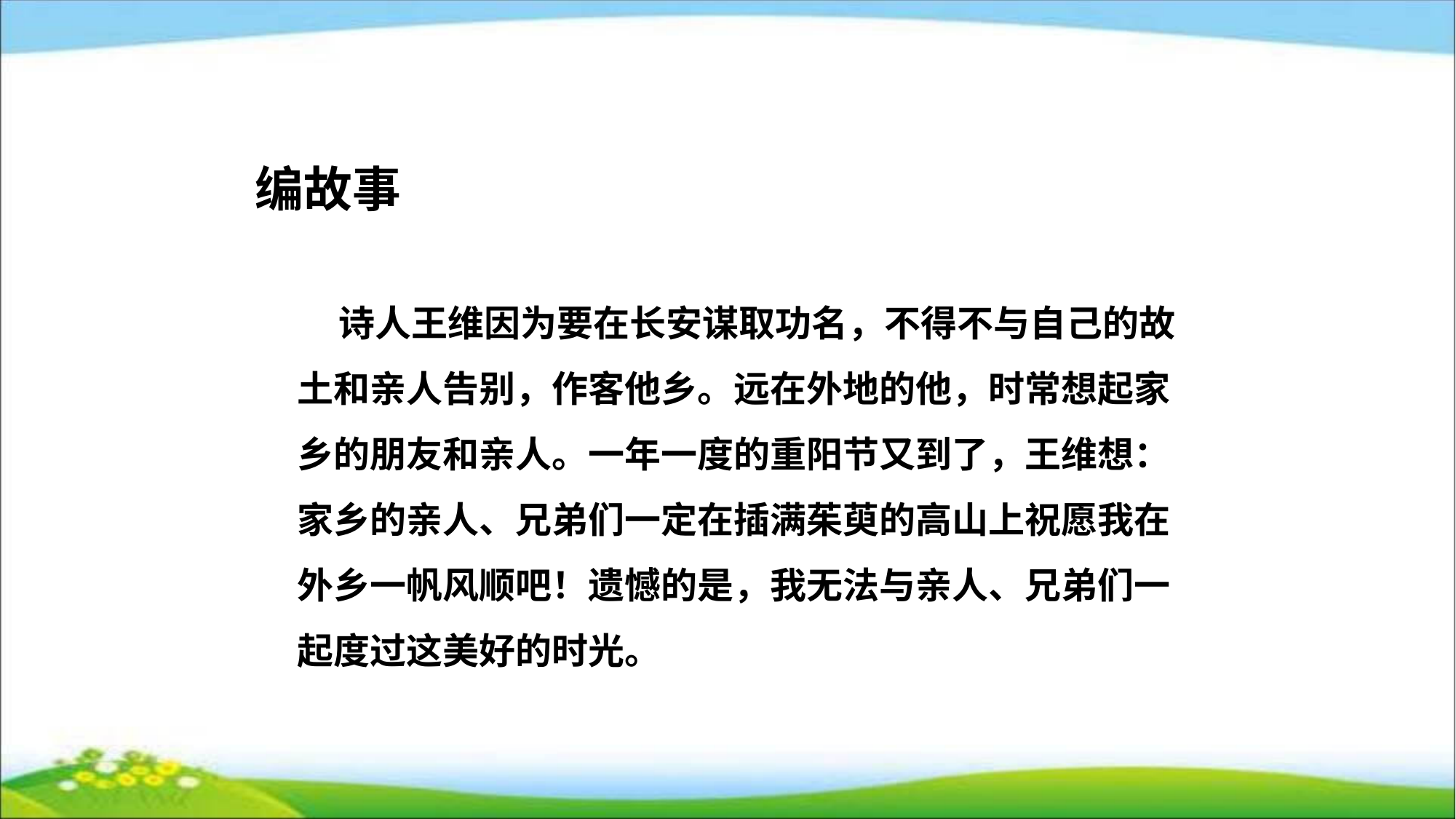

编故事
    诗人王维因为要在长安谋取功名，不得不与自己的故土和亲人告别，作客他乡。远在外地的他，时常想起家乡的朋友和亲人。一年一度的重阳节又到了，王维想：家乡的亲人、兄弟们一定在插满茱萸的高山上祝愿我在外乡一帆风顺吧！遗憾的是，我无法与亲人、兄弟们一起度过这美好的时光。